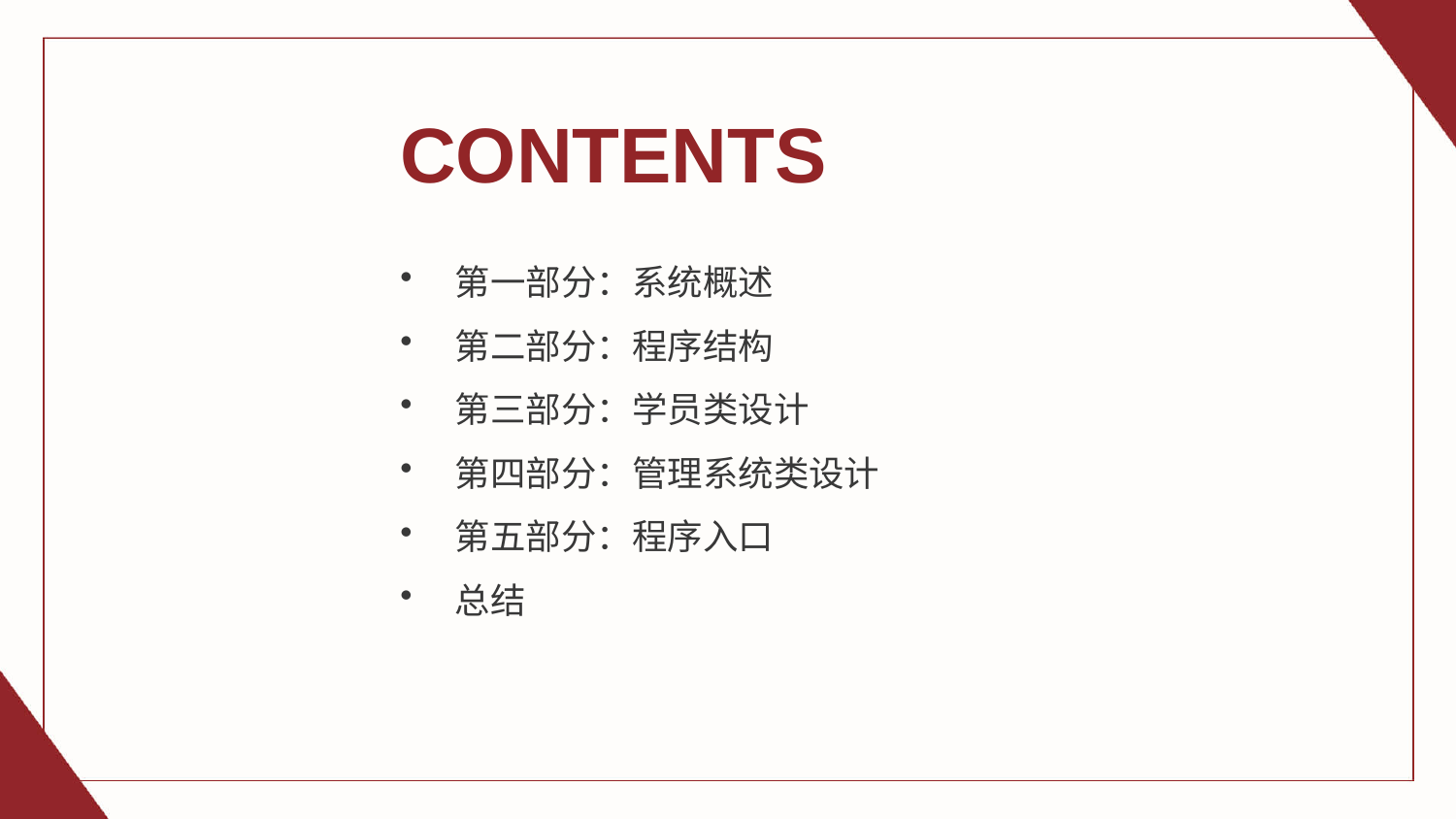

CONTENTS
第一部分：系统概述
第二部分：程序结构
第三部分：学员类设计
第四部分：管理系统类设计
第五部分：程序入口
总结